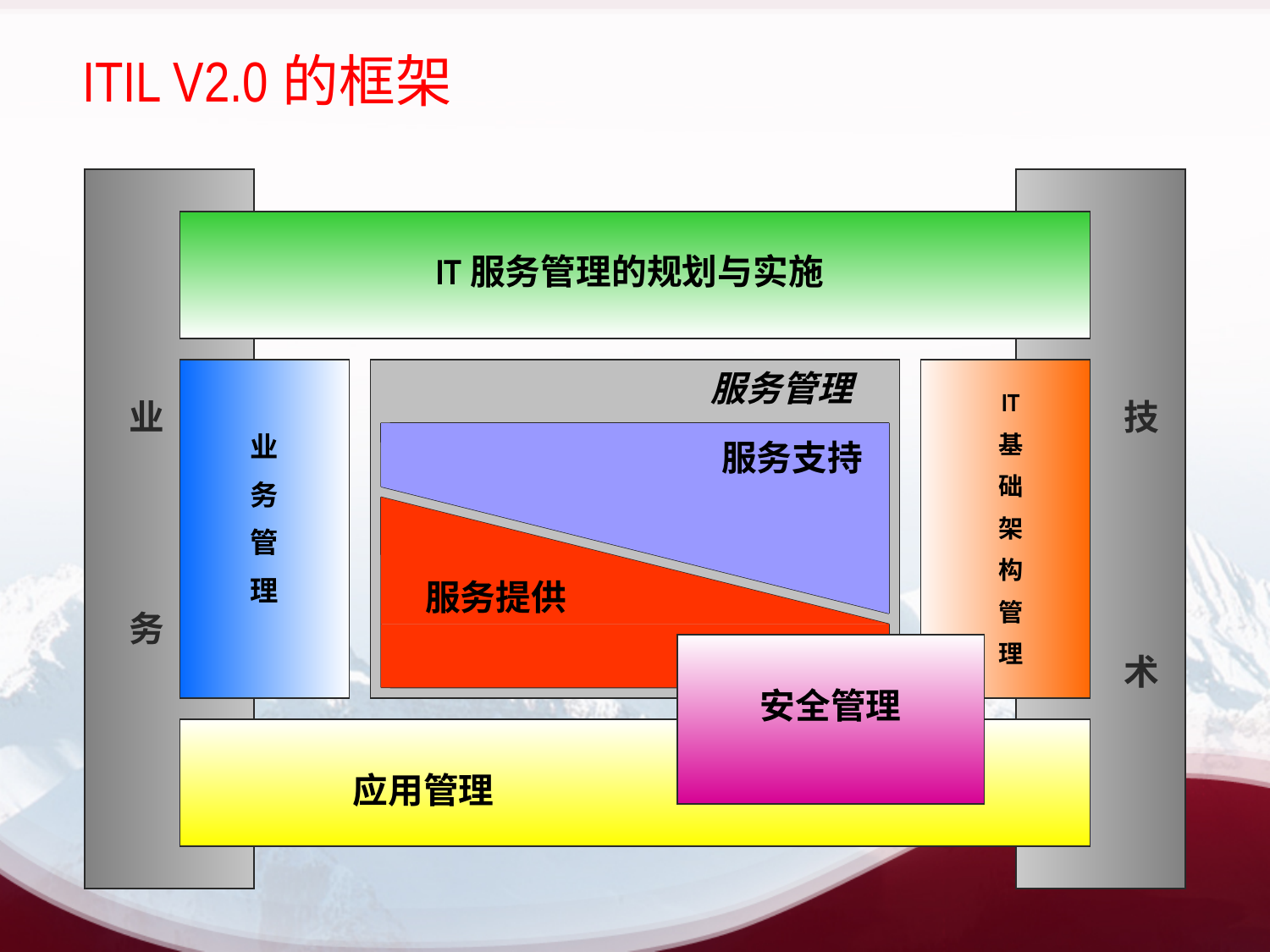

# ITIL V2.0的框架

IT服务管理的规划与实施

服务管理

IT
基
础
架
构
管
理
业

务
技

术

业
务
管
理

服务支持

服务提供

安全管理

应用管理